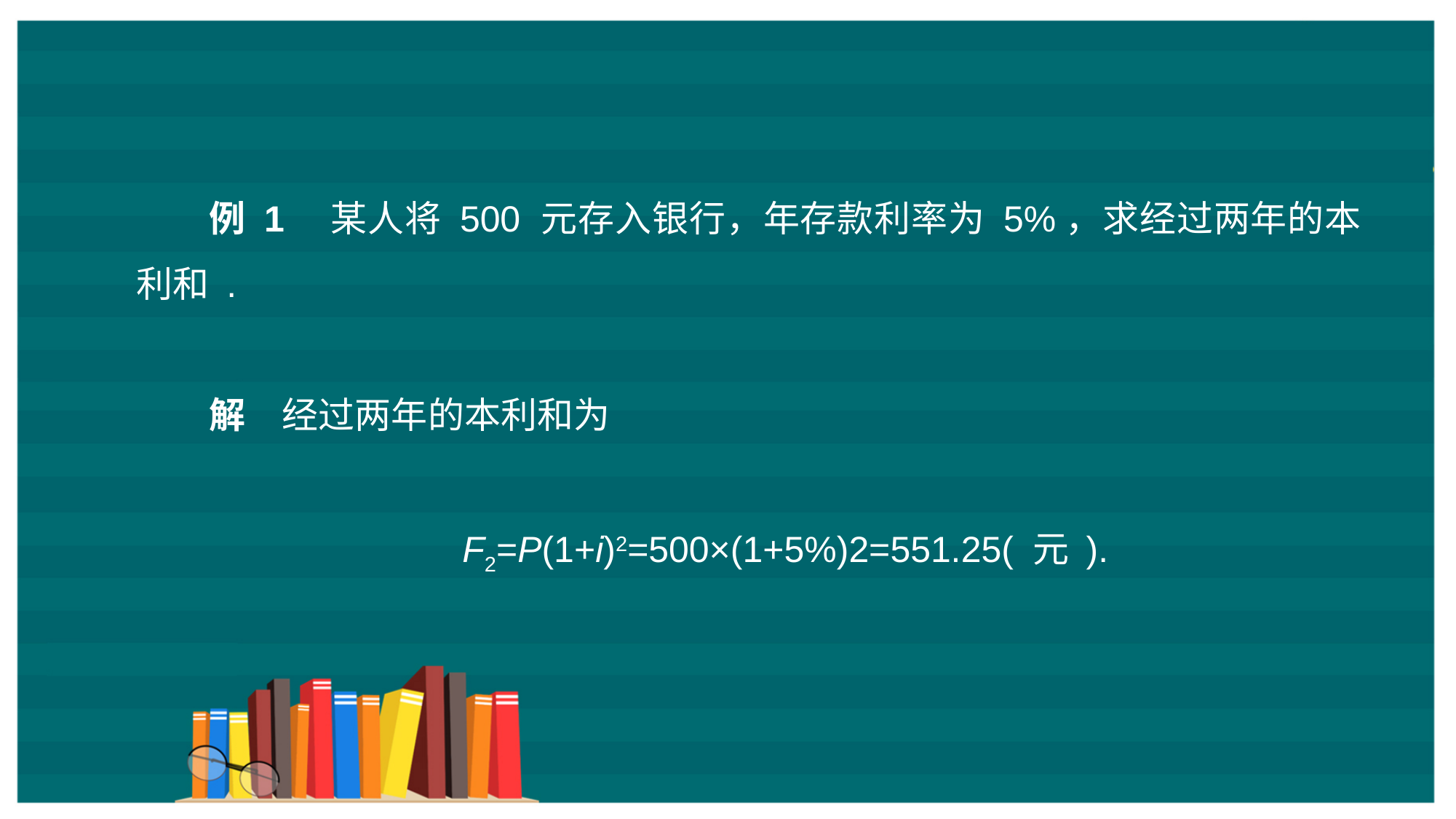

例 1　某人将 500 元存入银行，年存款利率为 5%，求经过两年的本利和 .

解　经过两年的本利和为

F2=P(1+i)2=500×(1+5%)2=551.25( 元 ).